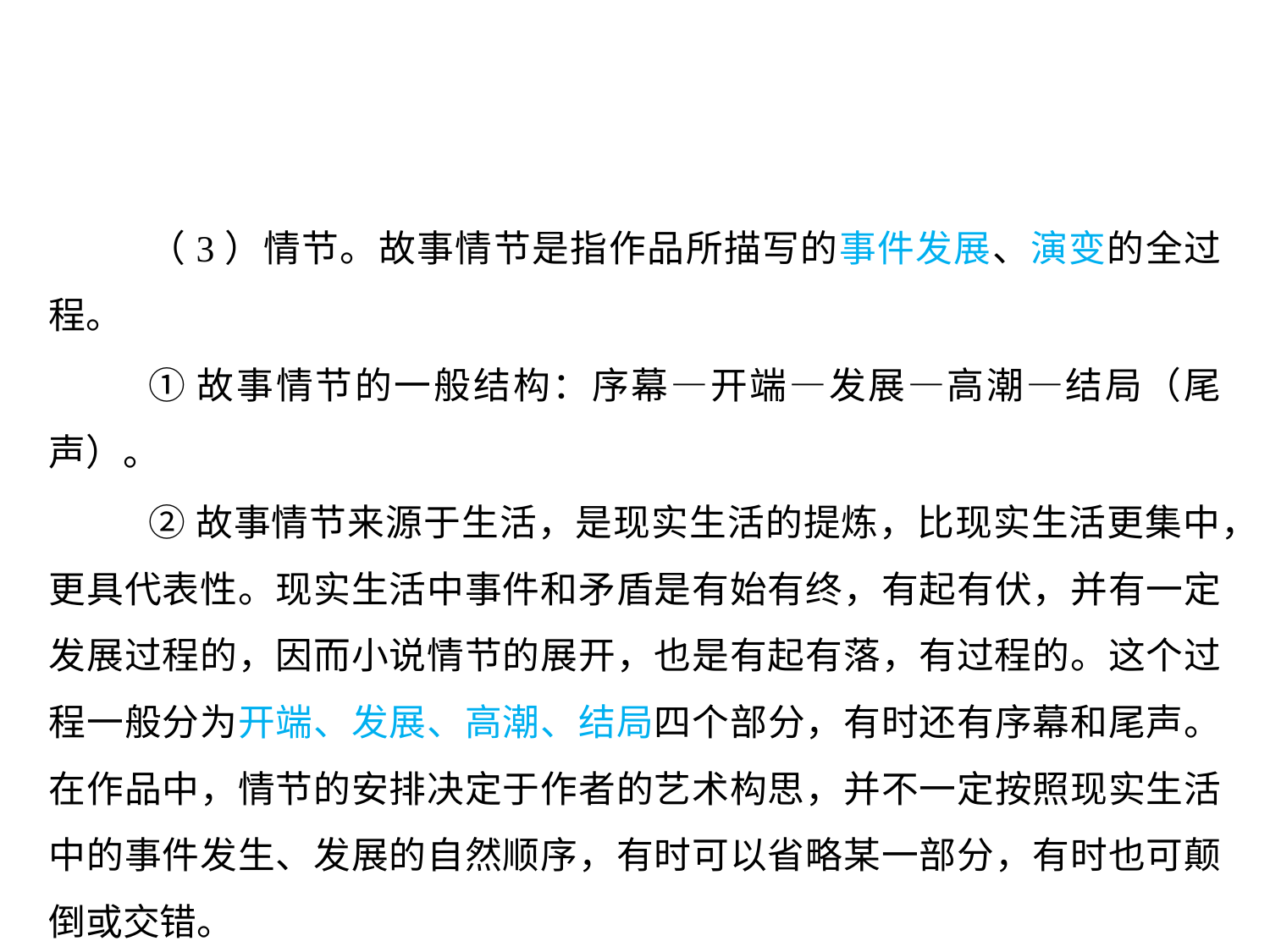

（3）情节。故事情节是指作品所描写的事件发展、演变的全过程。
①故事情节的一般结构：序幕—开端—发展—高潮—结局（尾声）。
②故事情节来源于生活，是现实生活的提炼，比现实生活更集中，更具代表性。现实生活中事件和矛盾是有始有终，有起有伏，并有一定发展过程的，因而小说情节的展开，也是有起有落，有过程的。这个过程一般分为开端、发展、高潮、结局四个部分，有时还有序幕和尾声。在作品中，情节的安排决定于作者的艺术构思，并不一定按照现实生活中的事件发生、发展的自然顺序，有时可以省略某一部分，有时也可颠倒或交错。